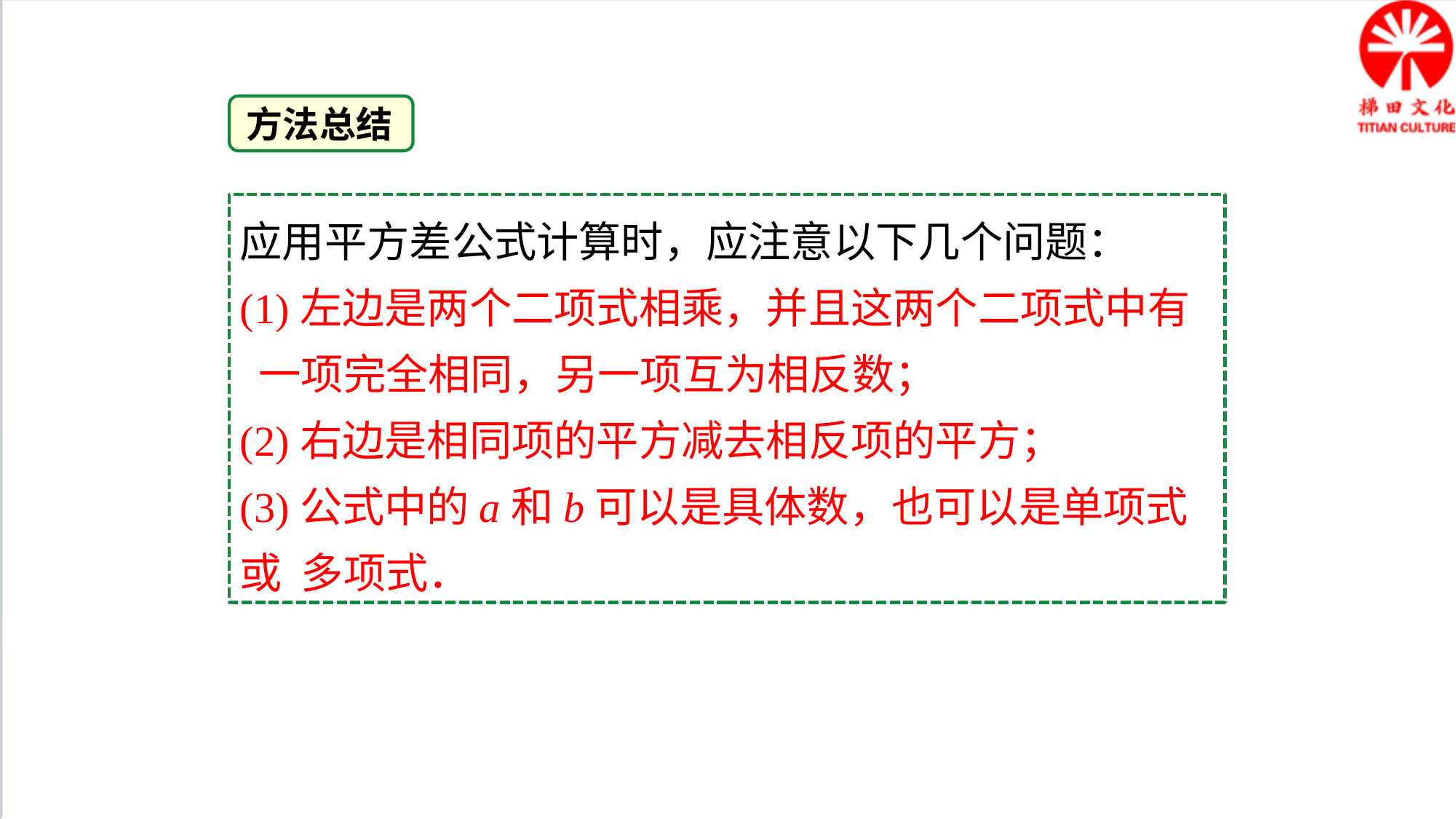

方法总结

应用平方差公式计算时，应注意以下几个问题：
(1)左边是两个二项式相乘，并且这两个二项式中有     一项完全相同，另一项互为相反数；
(2)右边是相同项的平方减去相反项的平方；
(3)公式中的a和b可以是具体数，也可以是单项式或  多项式．